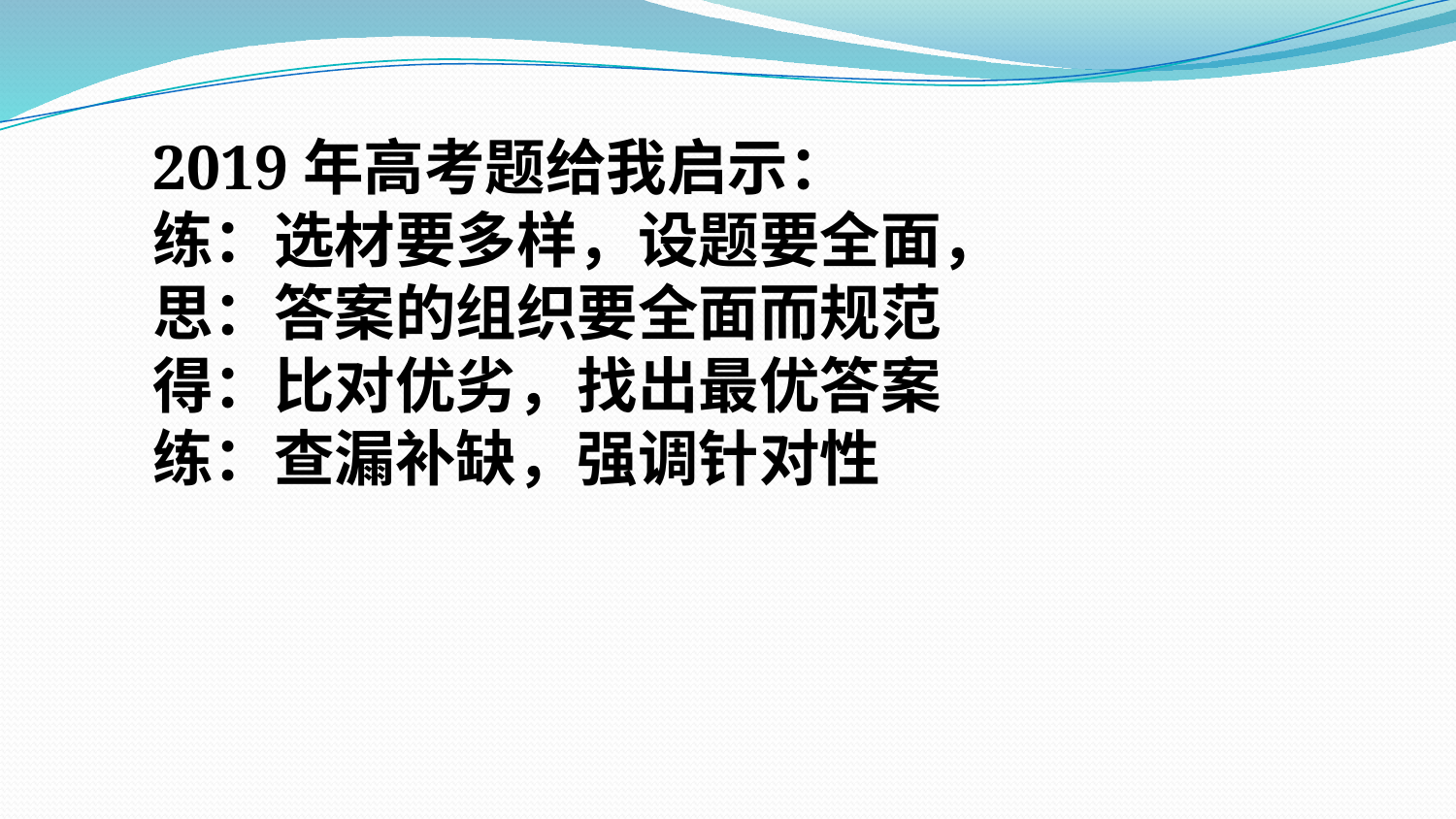

2019年高考题给我启示：
练：选材要多样，设题要全面，
思：答案的组织要全面而规范
得：比对优劣，找出最优答案
练：查漏补缺，强调针对性